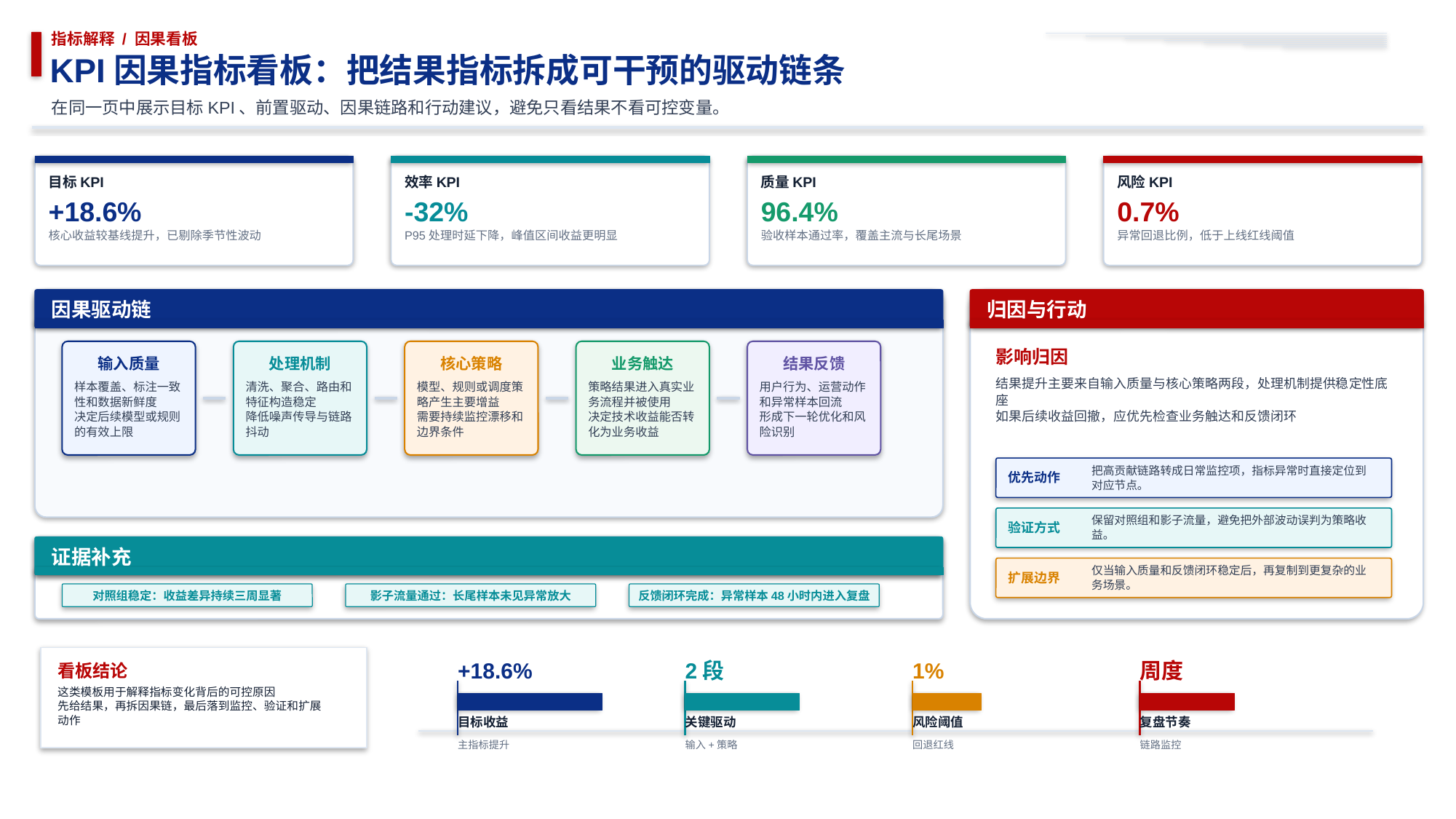

指标解释 / 因果看板

KPI因果指标看板：把结果指标拆成可干预的驱动链条
在同一页中展示目标KPI、前置驱动、因果链路和行动建议，避免只看结果不看可控变量。

目标KPI
效率KPI
质量KPI
风险KPI
+18.6%
-32%
96.4%
0.7%
核心收益较基线提升，已剔除季节性波动
P95处理时延下降，峰值区间收益更明显
验收样本通过率，覆盖主流与长尾场景
异常回退比例，低于上线红线阈值

因果驱动链
归因与行动

影响归因
输入质量
处理机制
核心策略
业务触达
结果反馈
结果提升主要来自输入质量与核心策略两段，处理机制提供稳定性底座
如果后续收益回撤，应优先检查业务触达和反馈闭环
样本覆盖、标注一致性和数据新鲜度
决定后续模型或规则的有效上限
清洗、聚合、路由和特征构造稳定
降低噪声传导与链路抖动
模型、规则或调度策略产生主要增益
需要持续监控漂移和边界条件
策略结果进入真实业务流程并被使用
决定技术收益能否转化为业务收益
用户行为、运营动作和异常样本回流
形成下一轮优化和风险识别

把高贡献链路转成日常监控项，指标异常时直接定位到对应节点。
优先动作

保留对照组和影子流量，避免把外部波动误判为策略收益。
验证方式

证据补充

仅当输入质量和反馈闭环稳定后，再复制到更复杂的业务场景。
扩展边界

对照组稳定：收益差异持续三周显著
影子流量通过：长尾样本未见异常放大
反馈闭环完成：异常样本48小时内进入复盘

+18.6%
2段
1%
周度
看板结论
这类模板用于解释指标变化背后的可控原因
先给结果，再拆因果链，最后落到监控、验证和扩展动作

目标收益
关键驱动
风险阈值
复盘节奏
主指标提升
输入+策略
回退红线
链路监控